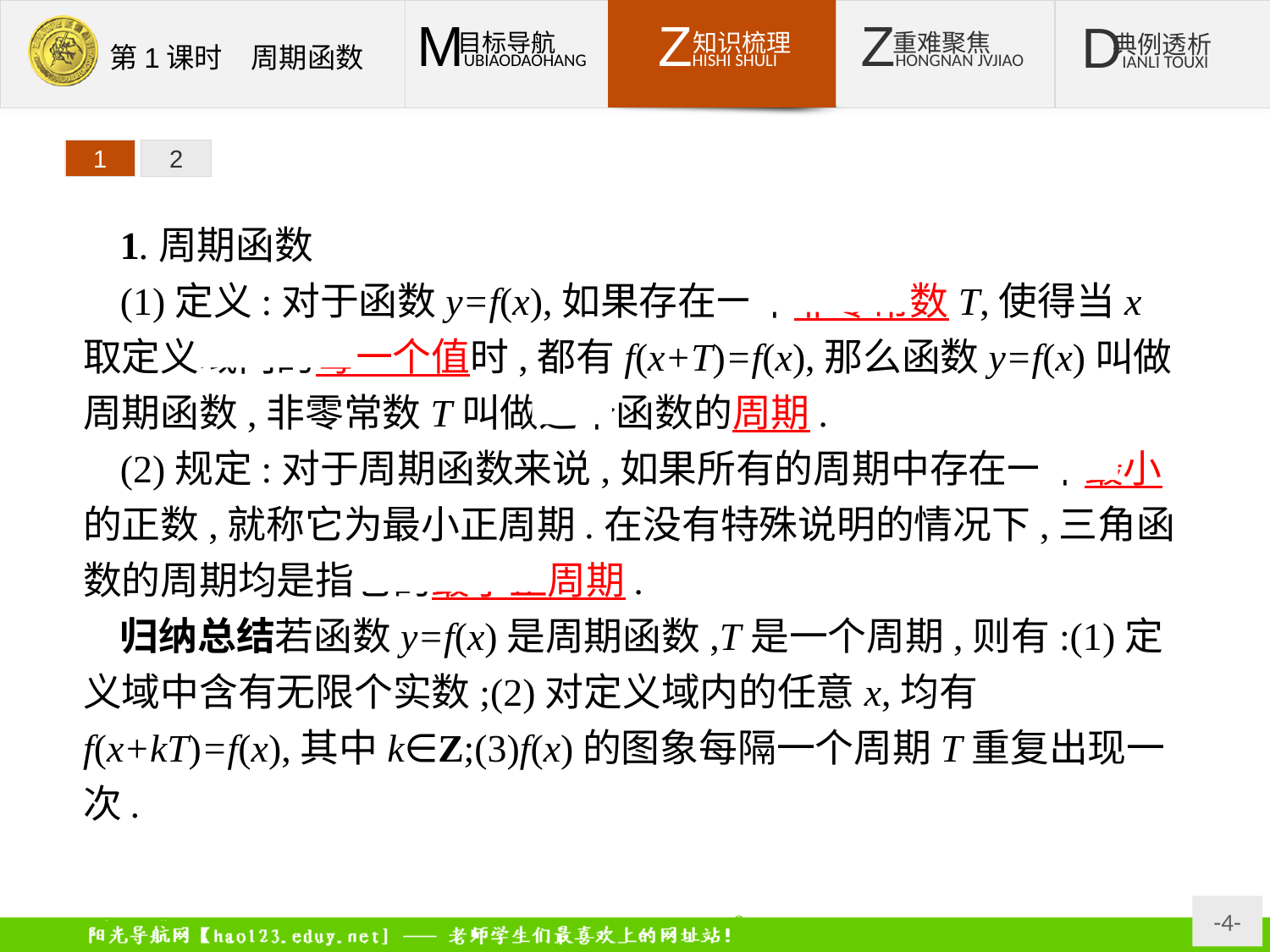

1
2
1.周期函数
(1)定义:对于函数y=f(x),如果存在一个非零常数T,使得当x取定义域内的每一个值时,都有f(x+T)=f(x),那么函数y=f(x)叫做周期函数,非零常数T叫做这个函数的周期.
(2)规定:对于周期函数来说,如果所有的周期中存在一个最小的正数,就称它为最小正周期.在没有特殊说明的情况下,三角函数的周期均是指它的最小正周期.
归纳总结若函数y=f(x)是周期函数,T是一个周期,则有:(1)定义域中含有无限个实数;(2)对定义域内的任意x,均有f(x+kT)=f(x),其中k∈Z;(3)f(x)的图象每隔一个周期T重复出现一次.